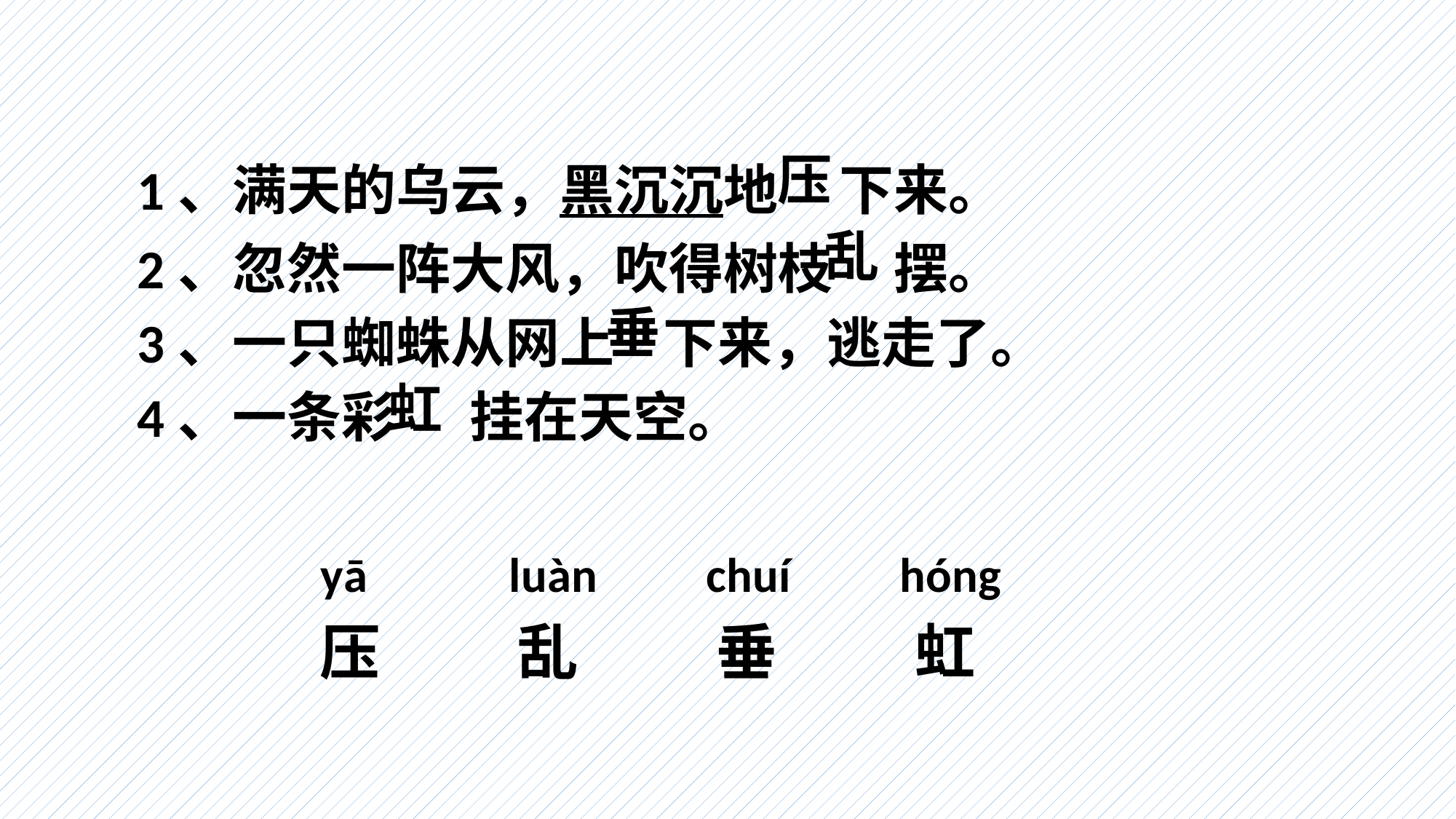

压
1、满天的乌云，黑沉沉地     下来。
2、忽然一阵大风，吹得树枝     摆。
3、一只蜘蛛从网上    下来，逃走了。
4、一条彩      挂在天空。
乱
垂
虹
yā             luàn          chuí          hóng
压          乱          垂          虹